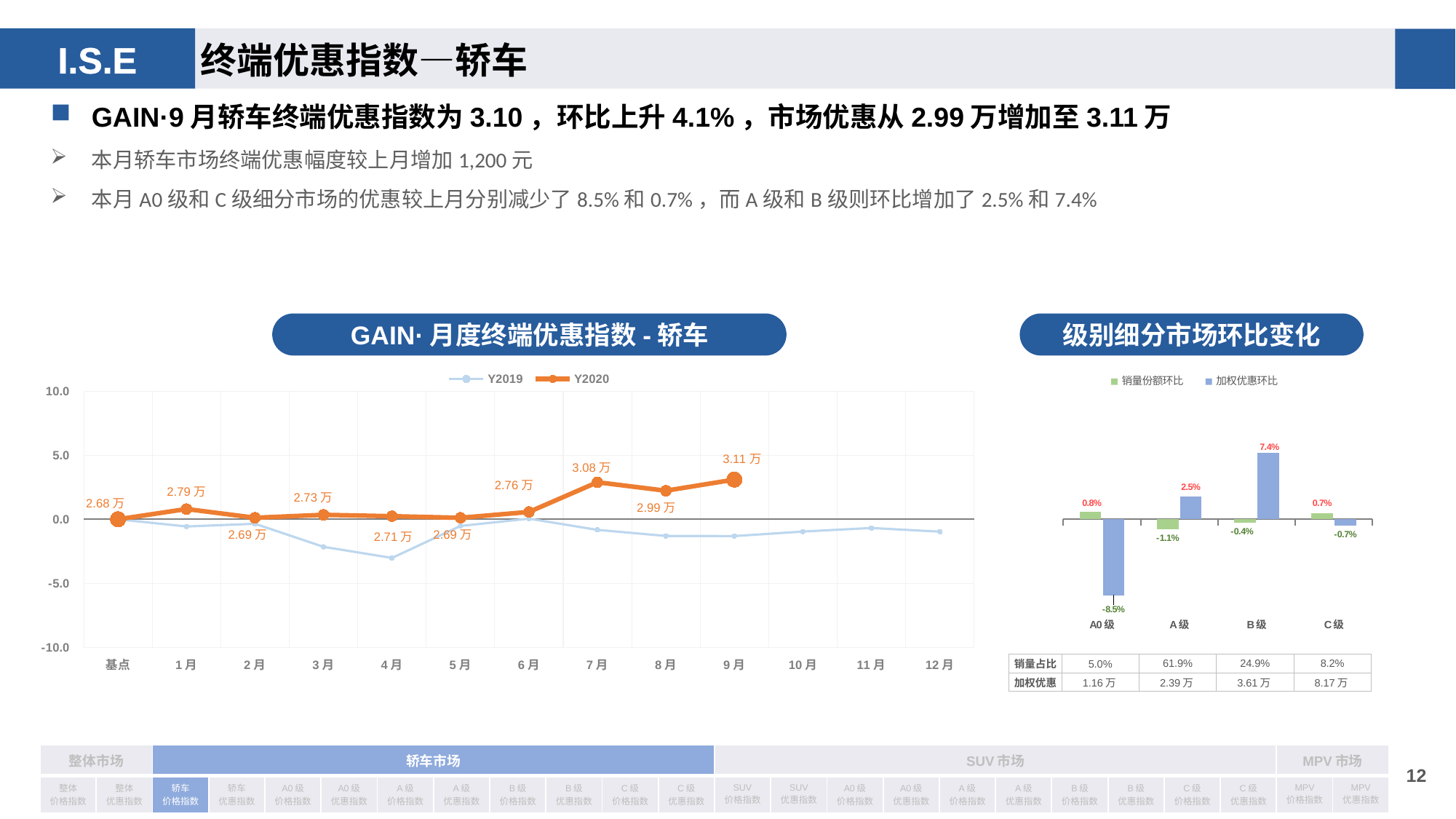

终端优惠指数—轿车
GAIN·9月轿车终端优惠指数为3.10，环比上升4.1%，市场优惠从2.99万增加至3.11万
本月轿车市场终端优惠幅度较上月增加1,200元
本月A0级和C级细分市场的优惠较上月分别减少了8.5%和0.7%，而A级和B级则环比增加了2.5%和7.4%
GAIN·月度终端优惠指数-轿车

级别细分市场环比变化

### Chart

| Category | Y2019 | Y2020 |
|---|---|---|
| 基点 | 0.0 | 0.0 |
| 1月 | -0.56 | 0.8 |
| 2月 | -0.35 | 0.12 |
| 3月 | -2.15 | 0.35 |
| 4月 | -3.02 | 0.24156419050210426 |
| 5月 | -0.52 | 0.11876167507409285 |
| 6月 | 0.05 | 0.5751277833655108 |
| 7月 | -0.83 | 2.89 |
| 8月 | -1.3 | 2.23 |
| 9月 | -1.31 | 3.1 |
| 10月 | -0.96 | None |
| 11月 | -0.68 | None |
| 12月 | -0.97 | None |

### Chart

| Category | 销量份额环比 | 加权优惠环比 |
|---|---|---|
| A0级 | 0.0083 | -0.085 |
| A级 | -0.011 | 0.025 |
| B级 | -0.0041 | 0.074 |
| C级 | 0.0068 | -0.007 |
| 销量占比 | 5.0% | 61.9% | 24.9% | 8.2% |
| --- | --- | --- | --- | --- |
| 加权优惠 | 1.16万 | 2.39万 | 3.61万 | 8.17万 |
| 整体市场 |  | 轿车市场 |  |  |  |  |  |  |  |  |  | SUV市场 |  |  |  |  |  |  |  |  |  | MPV市场 |  |
| --- | --- | --- | --- | --- | --- | --- | --- | --- | --- | --- | --- | --- | --- | --- | --- | --- | --- | --- | --- | --- | --- | --- | --- |
| 整体 价格指数 | 整体 优惠指数 | 轿车 价格指数 | 轿车 优惠指数 | A0级 价格指数 | A0级 优惠指数 | A级 价格指数 | A级 优惠指数 | B级 价格指数 | B级 优惠指数 | C级 价格指数 | C级 优惠指数 | SUV 价格指数 | SUV 优惠指数 | A0级 价格指数 | A0级 优惠指数 | A级 价格指数 | A级 优惠指数 | B级 价格指数 | B级 优惠指数 | C级 价格指数 | C级 优惠指数 | MPV 价格指数 | MPV 优惠指数 |
12